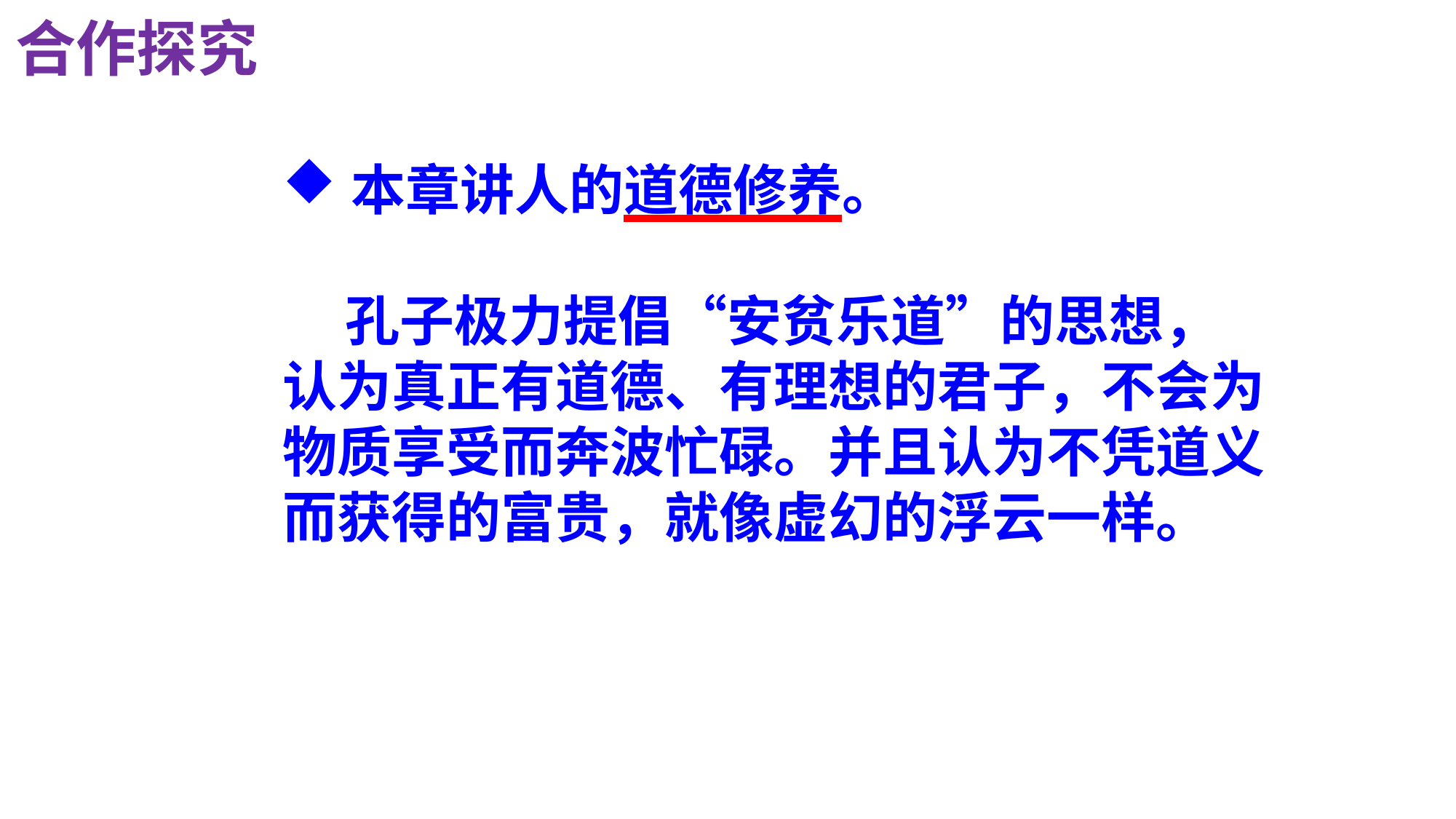

合作探究
本章讲人的道德修养。

    孔子极力提倡“安贫乐道”的思想，认为真正有道德、有理想的君子，不会为物质享受而奔波忙碌。并且认为不凭道义而获得的富贵，就像虚幻的浮云一样。